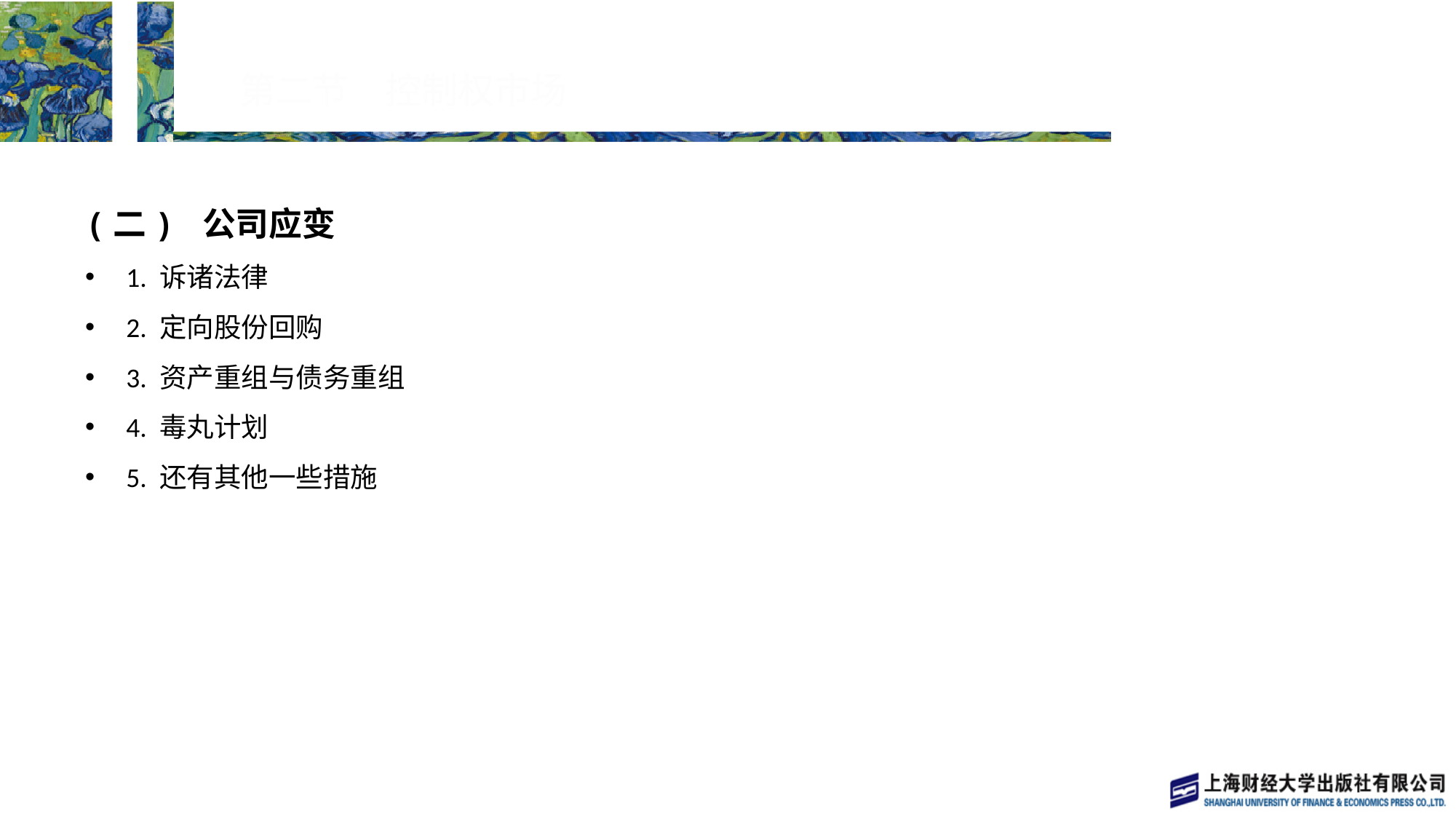

# 第二节　控制权市场
(二) 公司应变
1. 诉诸法律
2. 定向股份回购
3. 资产重组与债务重组
4. 毒丸计划
5. 还有其他一些措施